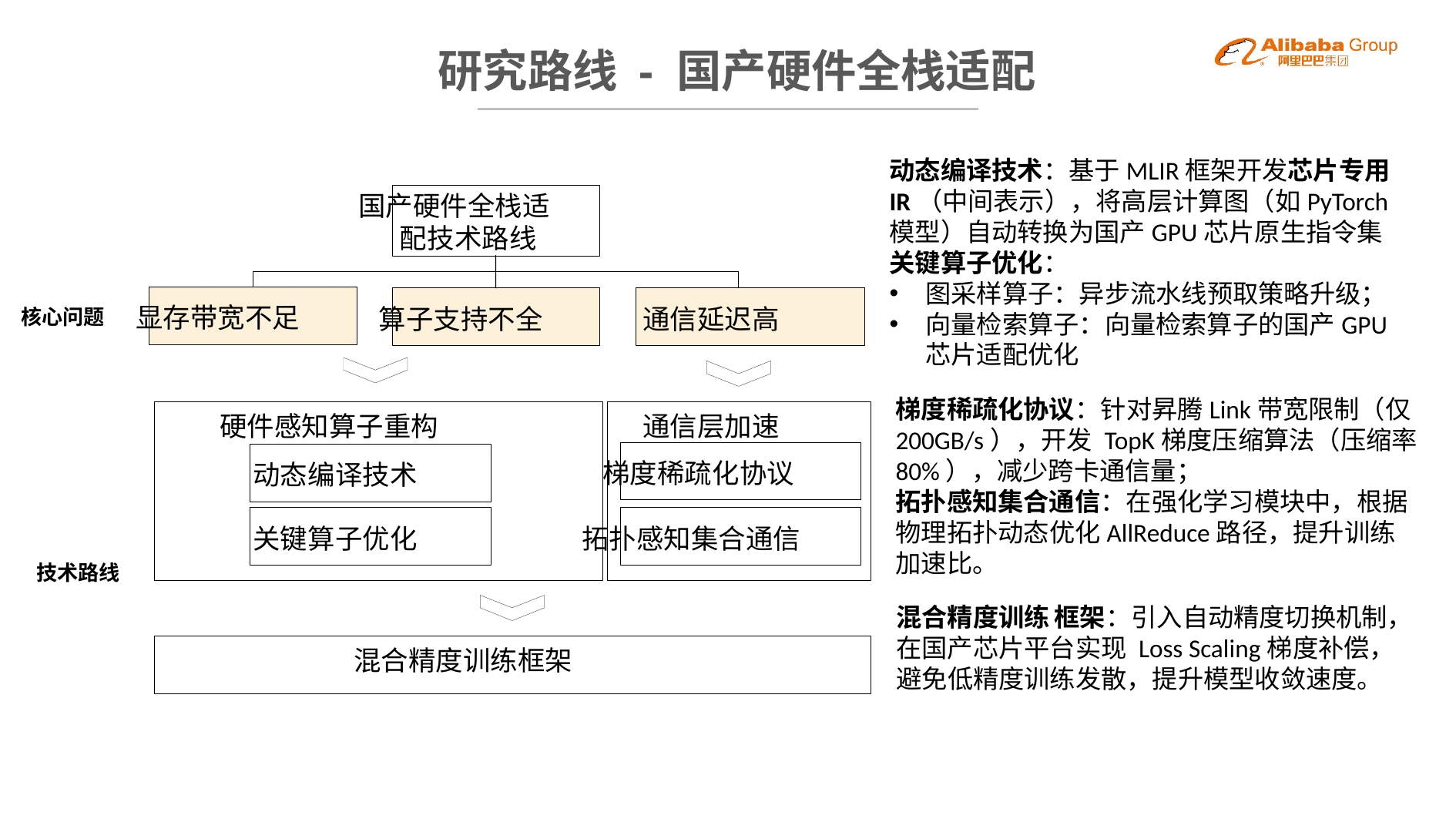

BBAAD9C20180234D78E509342D30B68042B9B2091AC58B80A1D98F3CB1E32B745B46B2386164DB0F22492E08C84624EC2D0921AAA1D0EBB11B5EC254370E25D524FE053D7C25E687A49429D76ED243B22E22E5817C4904A6A8CEB19A51160C68DC162490BEB
# 研究路线 - 国产硬件全栈适配

动态编译技术：基于MLIR框架开发芯片专用IR（中间表示），将高层计算图（如PyTorch模型）自动转换为国产GPU芯片原生指令集
关键算子优化：
图采样算子：异步流水线预取策略升级；
向量检索算子：向量检索算子的国产GPU芯片适配优化

国产硬件全栈适
配技术路线

显存带宽不足
算子支持不全
通信延迟高
核心问题

硬件感知算子重构
通信层加速

梯度稀疏化协议
动态编译技术

关键算子优化
拓扑感知集合通信
技术路线

混合精度训练框架
梯度稀疏化协议：针对昇腾Link带宽限制（仅200GB/s），开发 TopK梯度压缩算法（压缩率80%），减少跨卡通信量；
拓扑感知集合通信：在强化学习模块中，根据物理拓扑动态优化AllReduce路径，提升训练加速比。
混合精度训练 框架：引入自动精度切换机制，在国产芯片平台实现 Loss Scaling梯度补偿，避免低精度训练发散，提升模型收敛速度。